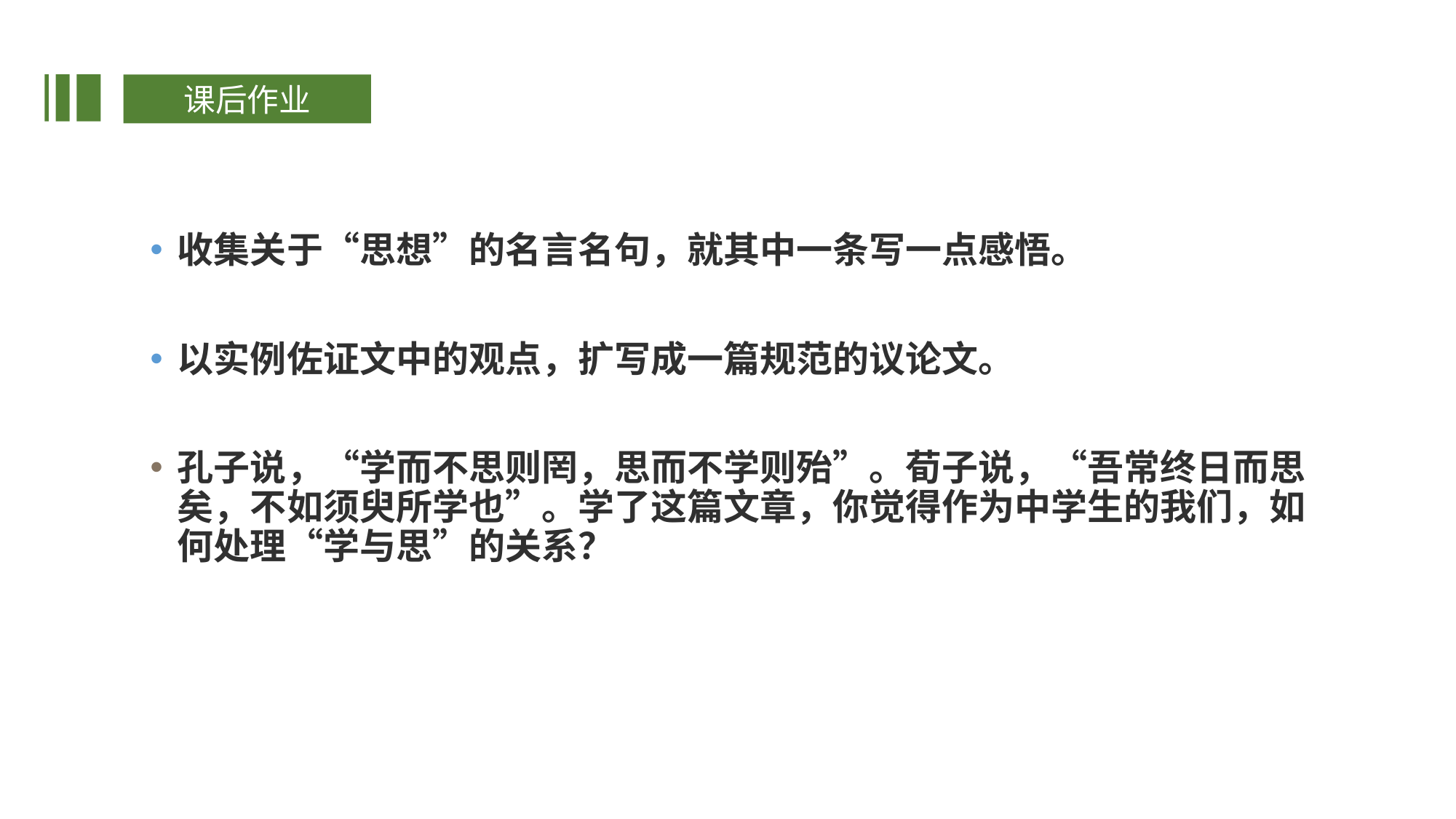

课后作业

收集关于“思想”的名言名句，就其中一条写一点感悟。

以实例佐证文中的观点，扩写成一篇规范的议论文。

孔子说，“学而不思则罔，思而不学则殆”。荀子说，“吾常终日而思矣，不如须臾所学也”。学了这篇文章，你觉得作为中学生的我们，如何处理“学与思”的关系？